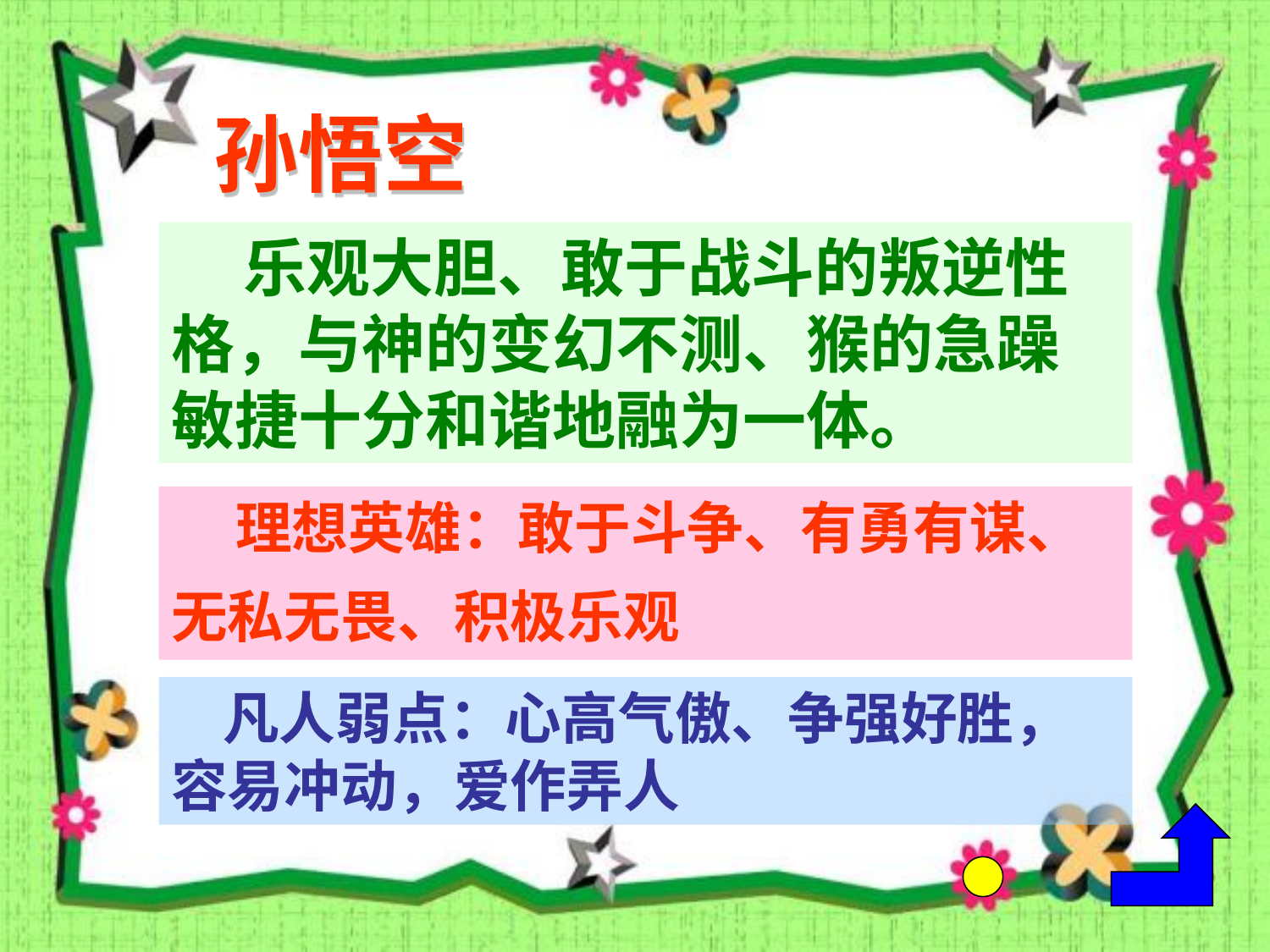

孙悟空
    乐观大胆、敢于战斗的叛逆性格，与神的变幻不测、猴的急躁敏捷十分和谐地融为一体。
    理想英雄：敢于斗争、有勇有谋、无私无畏、积极乐观
   凡人弱点：心高气傲、争强好胜，容易冲动，爱作弄人